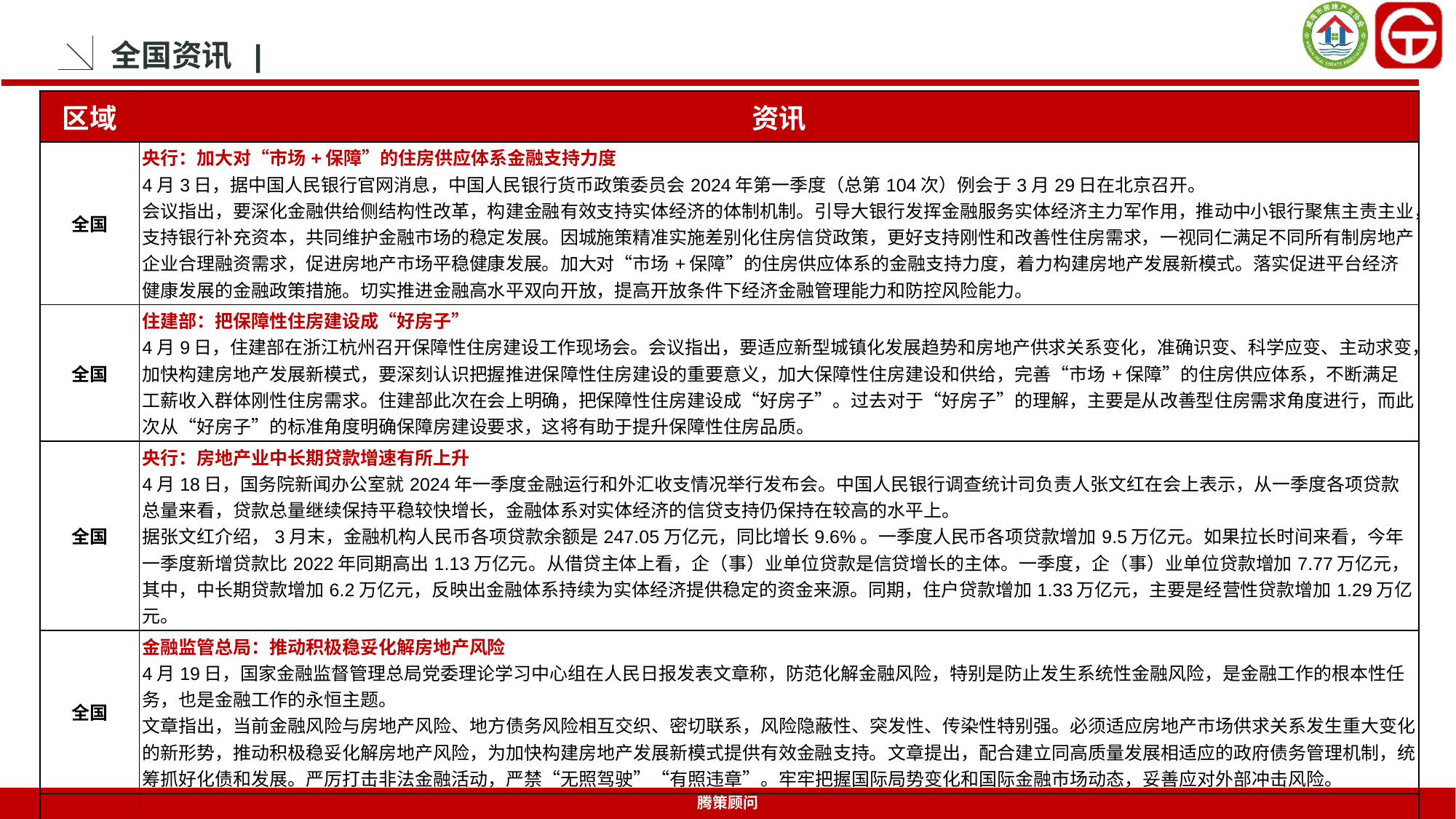

全国资讯  |
| 区域 | 资讯 |
| --- | --- |
| 全国 | 央行：加大对“市场+保障”的住房供应体系金融支持力度 4月3日，据中国人民银行官网消息，中国人民银行货币政策委员会2024年第一季度（总第104次）例会于3月29日在北京召开。 会议指出，要深化金融供给侧结构性改革，构建金融有效支持实体经济的体制机制。引导大银行发挥金融服务实体经济主力军作用，推动中小银行聚焦主责主业，支持银行补充资本，共同维护金融市场的稳定发展。因城施策精准实施差别化住房信贷政策，更好支持刚性和改善性住房需求，一视同仁满足不同所有制房地产企业合理融资需求，促进房地产市场平稳健康发展。加大对“市场+保障”的住房供应体系的金融支持力度，着力构建房地产发展新模式。落实促进平台经济健康发展的金融政策措施。切实推进金融高水平双向开放，提高开放条件下经济金融管理能力和防控风险能力。 |
| 全国 | 住建部：把保障性住房建设成“好房子” 4月9日，住建部在浙江杭州召开保障性住房建设工作现场会。会议指出，要适应新型城镇化发展趋势和房地产供求关系变化，准确识变、科学应变、主动求变，加快构建房地产发展新模式，要深刻认识把握推进保障性住房建设的重要意义，加大保障性住房建设和供给，完善“市场+保障”的住房供应体系，不断满足工薪收入群体刚性住房需求。住建部此次在会上明确，把保障性住房建设成“好房子”。过去对于“好房子”的理解，主要是从改善型住房需求角度进行，而此次从“好房子”的标准角度明确保障房建设要求，这将有助于提升保障性住房品质。 |
| 全国 | 央行：房地产业中长期贷款增速有所上升 4月18日，国务院新闻办公室就2024年一季度金融运行和外汇收支情况举行发布会。中国人民银行调查统计司负责人张文红在会上表示，从一季度各项贷款总量来看，贷款总量继续保持平稳较快增长，金融体系对实体经济的信贷支持仍保持在较高的水平上。 据张文红介绍，3月末，金融机构人民币各项贷款余额是247.05万亿元，同比增长9.6%。一季度人民币各项贷款增加9.5万亿元。如果拉长时间来看，今年一季度新增贷款比2022年同期高出1.13万亿元。从借贷主体上看，企（事）业单位贷款是信贷增长的主体。一季度，企（事）业单位贷款增加7.77万亿元，其中，中长期贷款增加6.2万亿元，反映出金融体系持续为实体经济提供稳定的资金来源。同期，住户贷款增加1.33万亿元，主要是经营性贷款增加1.29万亿元。 |
| 全国 | 金融监管总局：推动积极稳妥化解房地产风险 4月19日，国家金融监督管理总局党委理论学习中心组在人民日报发表文章称，防范化解金融风险，特别是防止发生系统性金融风险，是金融工作的根本性任务，也是金融工作的永恒主题。 文章指出，当前金融风险与房地产风险、地方债务风险相互交织、密切联系，风险隐蔽性、突发性、传染性特别强。必须适应房地产市场供求关系发生重大变化的新形势，推动积极稳妥化解房地产风险，为加快构建房地产发展新模式提供有效金融支持。文章提出，配合建立同高质量发展相适应的政府债务管理机制，统筹抓好化债和发展。严厉打击非法金融活动，严禁“无照驾驶”“有照违章”。牢牢把握国际局势变化和国际金融市场动态，妥善应对外部冲击风险。 |
| 全国 | 中共中央政治局：统筹研究消化存量房产和优化增量住房政策措施 4月30日，中共中央政治局召开会议。会议分析研究当前经济形势和经济工作，审议《关于持续深入推进长三角一体化高质量发展若干政策措施的意见》。会议提出，继续坚持因城施策，压实地方政府、房地产企业、金融机构各方责任，切实做好保交房工作，保障购房人合法权益。要结合房地产市场供求关系的新变化、人民群众对优质住房的新期待，统筹研究消化存量房产和优化增量住房的政策措施，抓紧构建房地产发展新模式，促进房地产高质量发展。 |